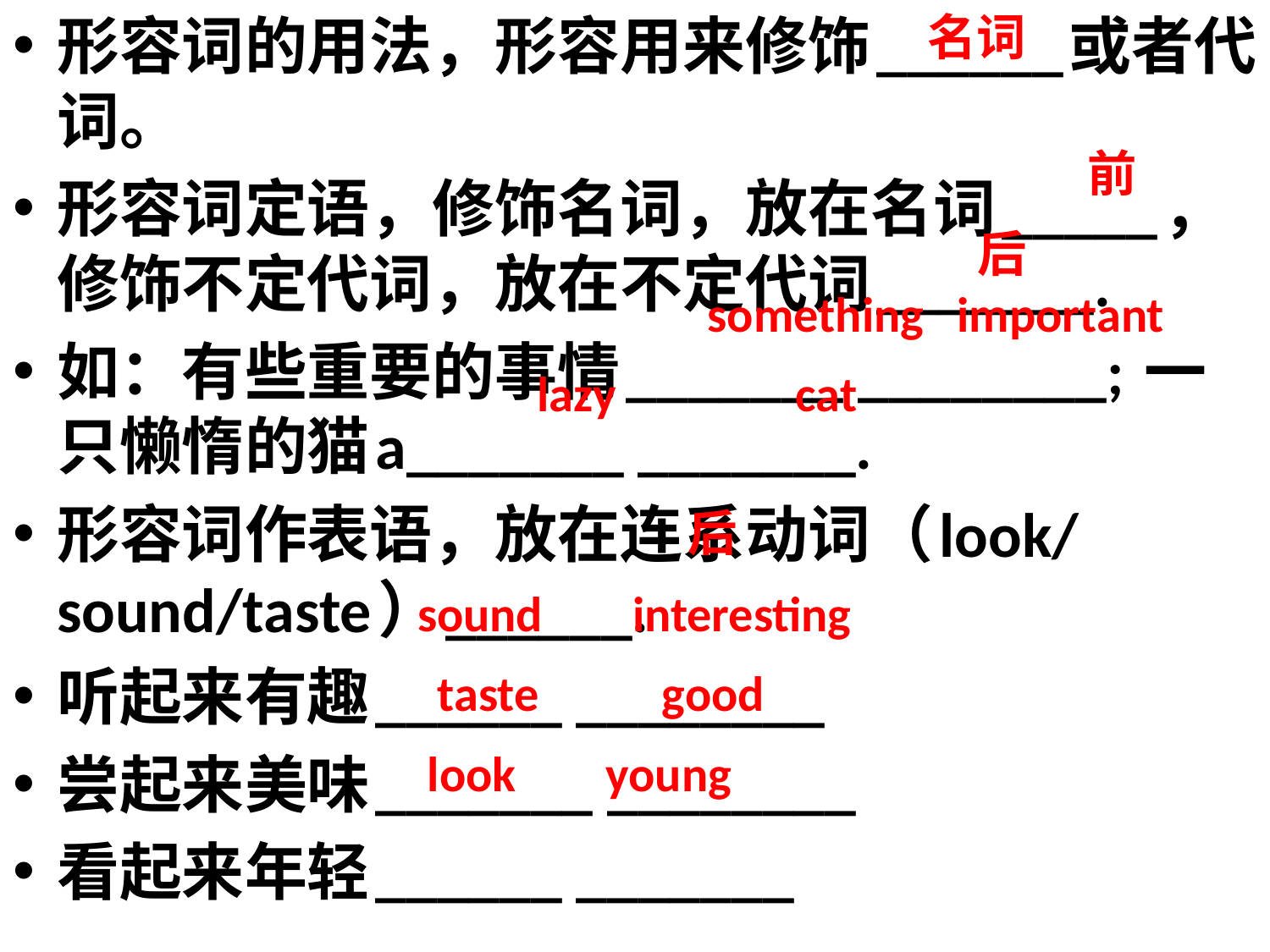

形容词的用法，形容用来修饰______或者代词。
形容词定语，修饰名词，放在名词_____，修饰不定代词，放在不定代词_______.
如：有些重要的事情_______ ________; 一只懒惰的猫a_______ _______.
形容词作表语，放在连系动词（look/sound/taste）______.
听起来有趣______ ________
尝起来美味_______ ________
看起来年轻______ _______

名词
#
前
后
something   important
lazy                cat
后
sound        interesting
taste           good
look        young